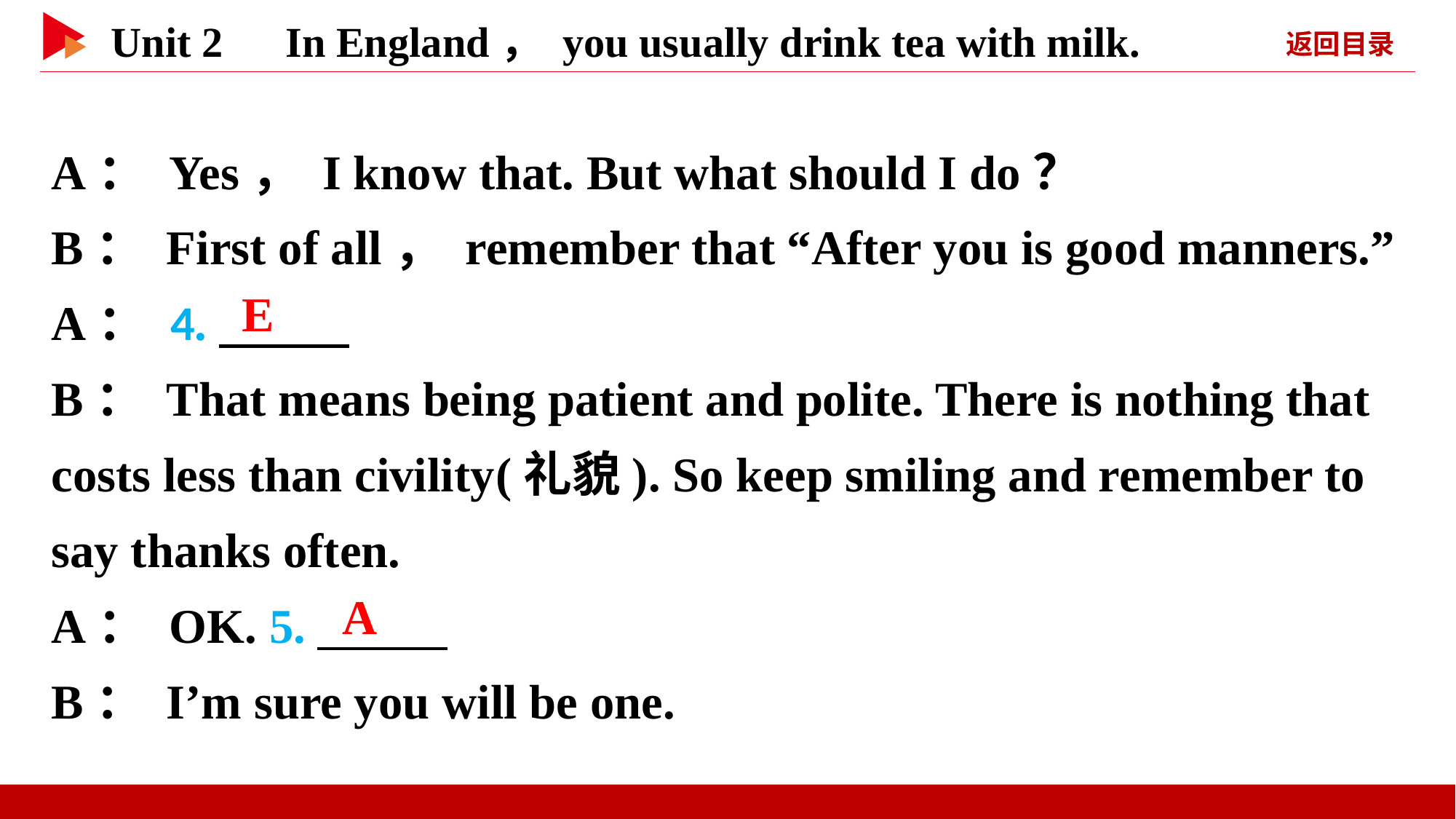

A： Yes， I know that. But what should I do？
B： First of all， remember that “After you is good manners.”
A： 4.
B： That means being patient and polite. There is nothing that costs less than civility(礼貌). So keep smiling and remember to say thanks often.
A： OK. 5.
B： I’m sure you will be one.
　E
　A